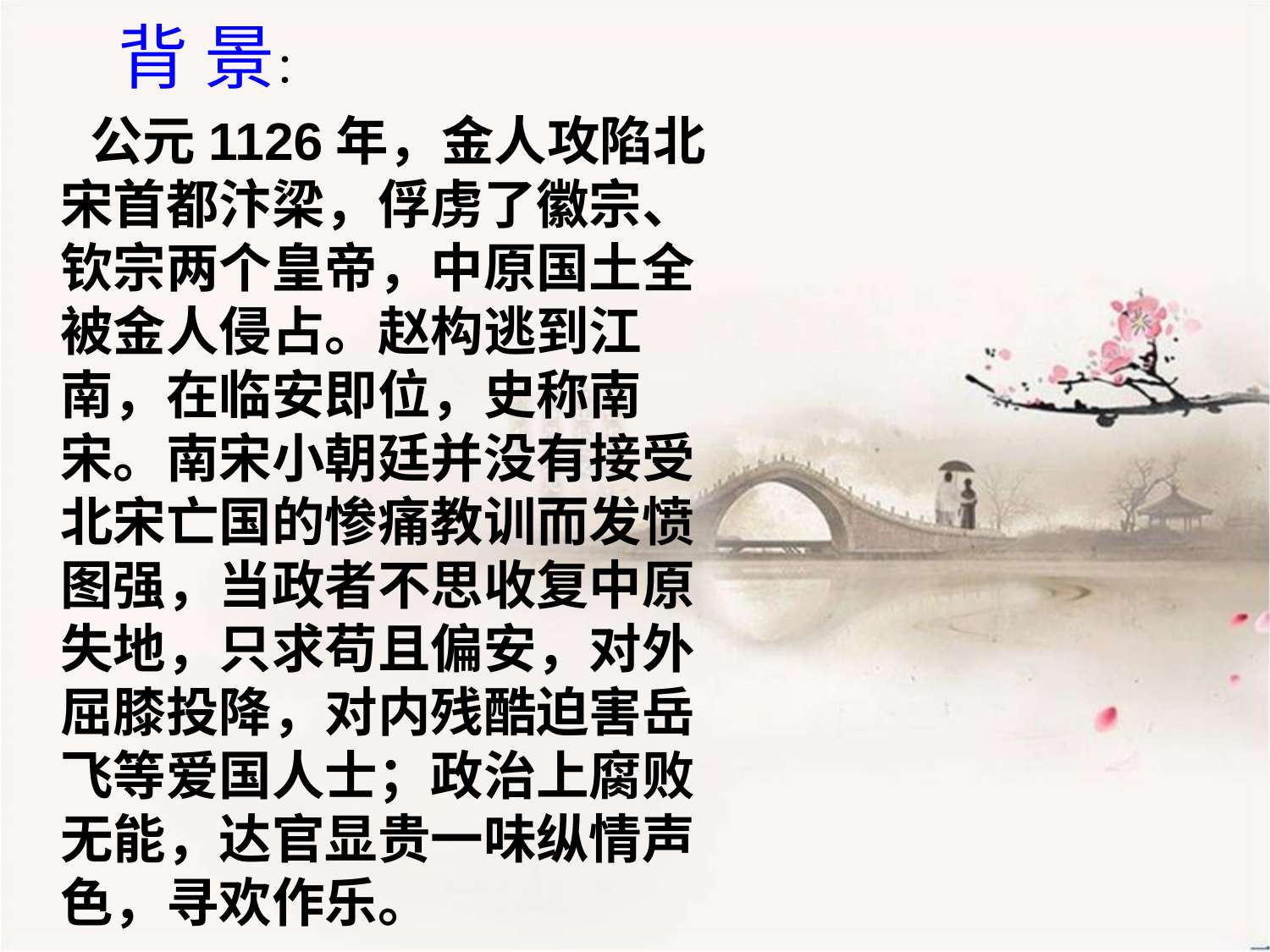

背 景：
       公元1126年，金人攻陷北宋首都汴梁，俘虏了徽宗、钦宗两个皇帝，中原国土全被金人侵占。赵构逃到江南，在临安即位，史称南宋。南宋小朝廷并没有接受北宋亡国的惨痛教训而发愤图强，当政者不思收复中原失地，只求苟且偏安，对外屈膝投降，对内残酷迫害岳飞等爱国人士；政治上腐败无能，达官显贵一味纵情声色，寻欢作乐。
PPT模板：www.1ppt.com/moban/                  PPT素材：www.1ppt.com/sucai/
PPT背景：www.1ppt.com/beijing/                   PPT图表：www.1ppt.com/tubiao/
PPT下载：www.1ppt.com/xiazai/                     PPT教程： www.1ppt.com/powerpoint/
资料下载：www.1ppt.com/ziliao/                   范文下载：www.1ppt.com/fanwen/
试卷下载：www.1ppt.com/shiti/                     教案下载：www.1ppt.com/jiaoan/
PPT论坛：www.1ppt.cn                                     PPT课件：www.1ppt.com/kejian/
语文课件：www.1ppt.com/kejian/yuwen/    数学课件：www.1ppt.com/kejian/shuxue/
英语课件：www.1ppt.com/kejian/yingyu/    美术课件：www.1ppt.com/kejian/meishu/
科学课件：www.1ppt.com/kejian/kexue/     物理课件：www.1ppt.com/kejian/wuli/
化学课件：www.1ppt.com/kejian/huaxue/  生物课件：www.1ppt.com/kejian/shengwu/
地理课件：www.1ppt.com/kejian/dili/          历史课件：www.1ppt.com/kejian/lishi/